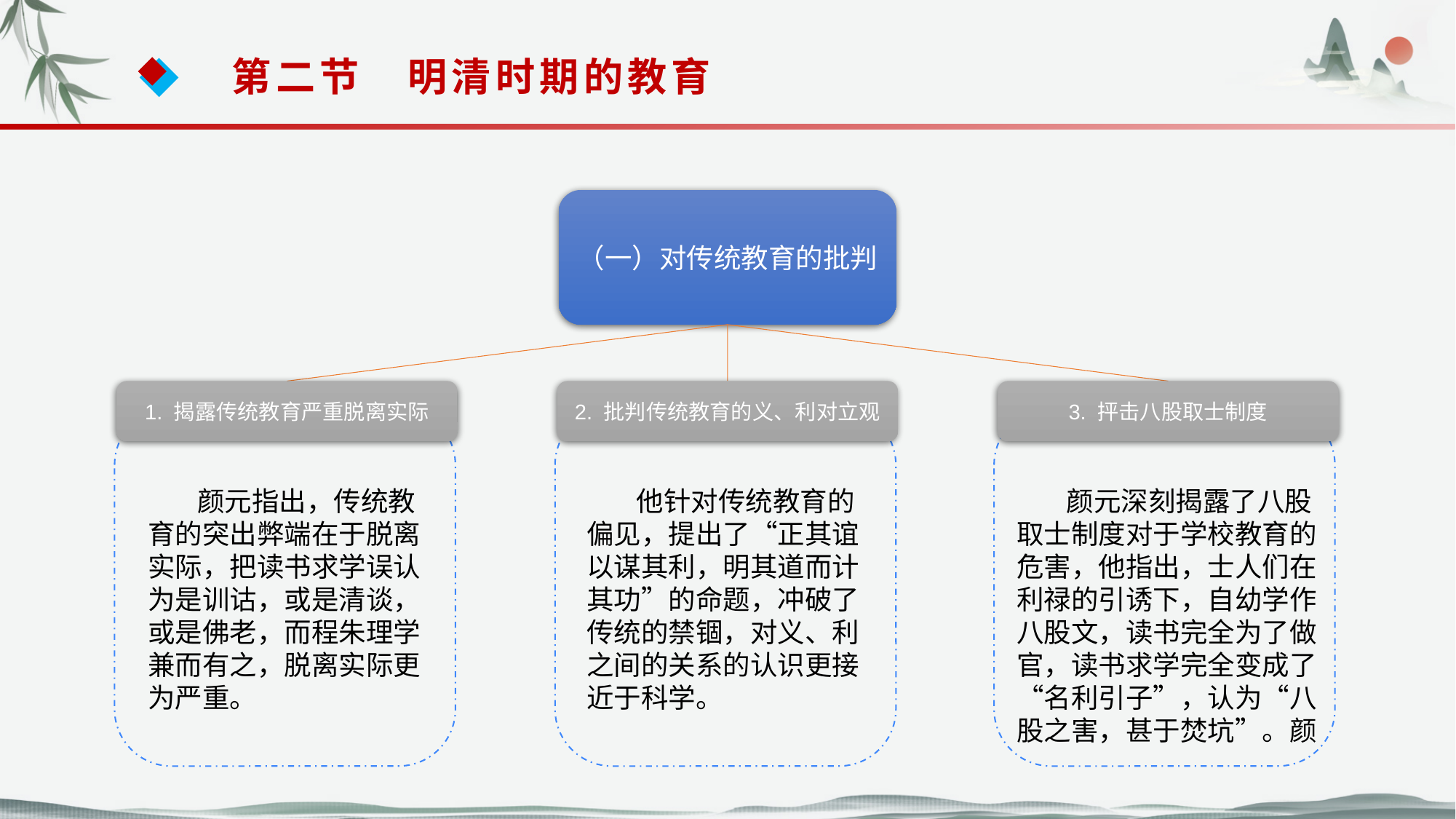

第二节　明清时期的教育

（一）对传统教育的批判
1. 揭露传统教育严重脱离实际
2. 批判传统教育的义、利对立观
3. 抨击八股取士制度

       颜元指出，传统教育的突出弊端在于脱离实际，把读书求学误认为是训诂，或是清谈， 或是佛老，而程朱理学兼而有之，脱离实际更为严重。

       他针对传统教育的偏见，提出了“正其谊以谋其利，明其道而计其功”的命题，冲破了传统的禁锢，对义、利之间的关系的认识更接近于科学。

       颜元深刻揭露了八股取士制度对于学校教育的危害，他指出，士人们在利禄的引诱下，自幼学作八股文，读书完全为了做官，读书求学完全变成了“名利引子”，认为“八股之害，甚于焚坑”。颜